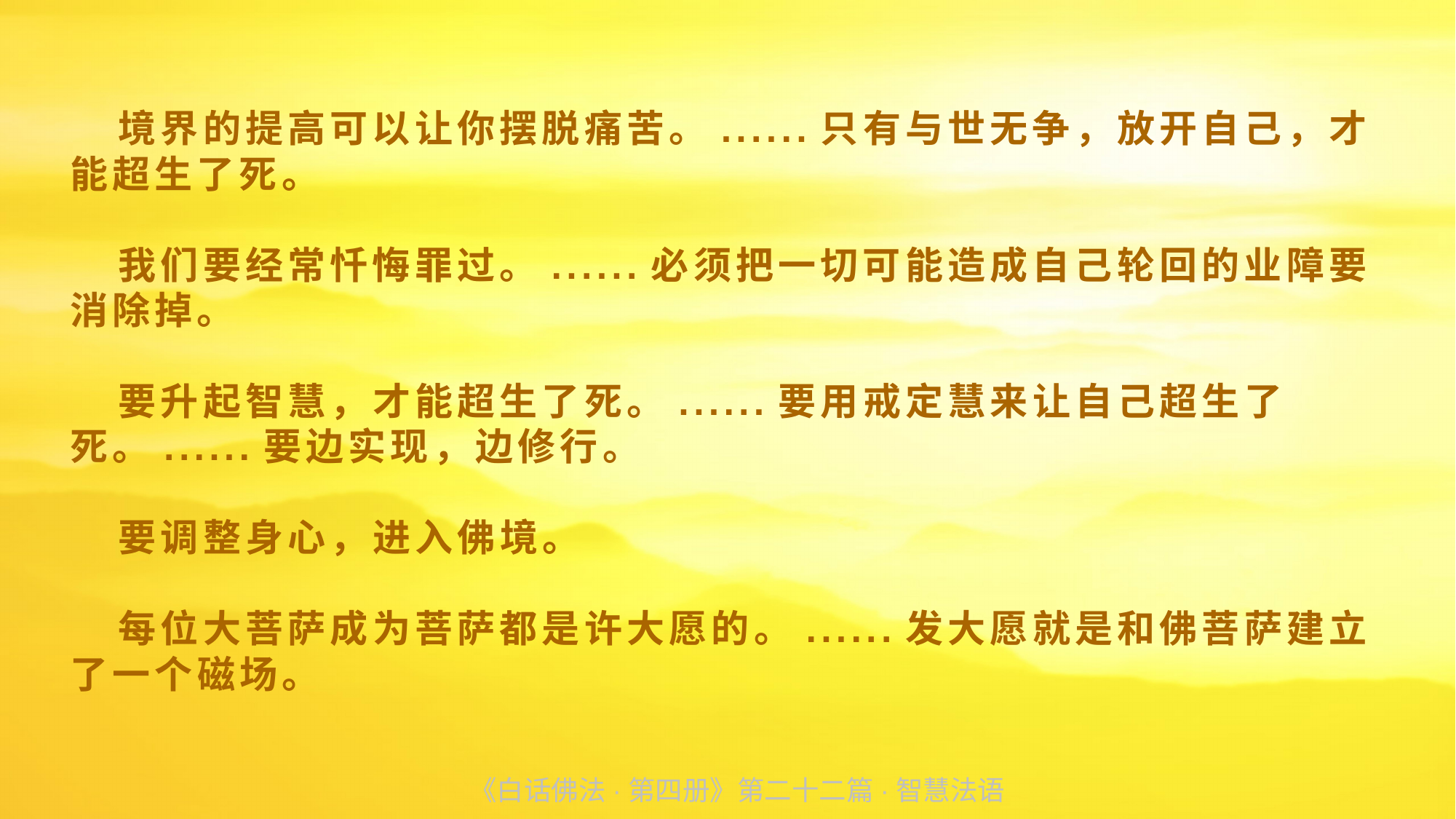

境界的提高可以让你摆脱痛苦。......只有与世无争，放开自己，才能超生了死。

   我们要经常忏悔罪过。......必须把一切可能造成自己轮回的业障要消除掉。

   要升起智慧，才能超生了死。......要用戒定慧来让自己超生了死。......要边实现，边修行。

   要调整身心，进入佛境。

   每位大菩萨成为菩萨都是许大愿的。......发大愿就是和佛菩萨建立了一个磁场。
  《白话佛法·第四册》第二十二篇·智慧法语